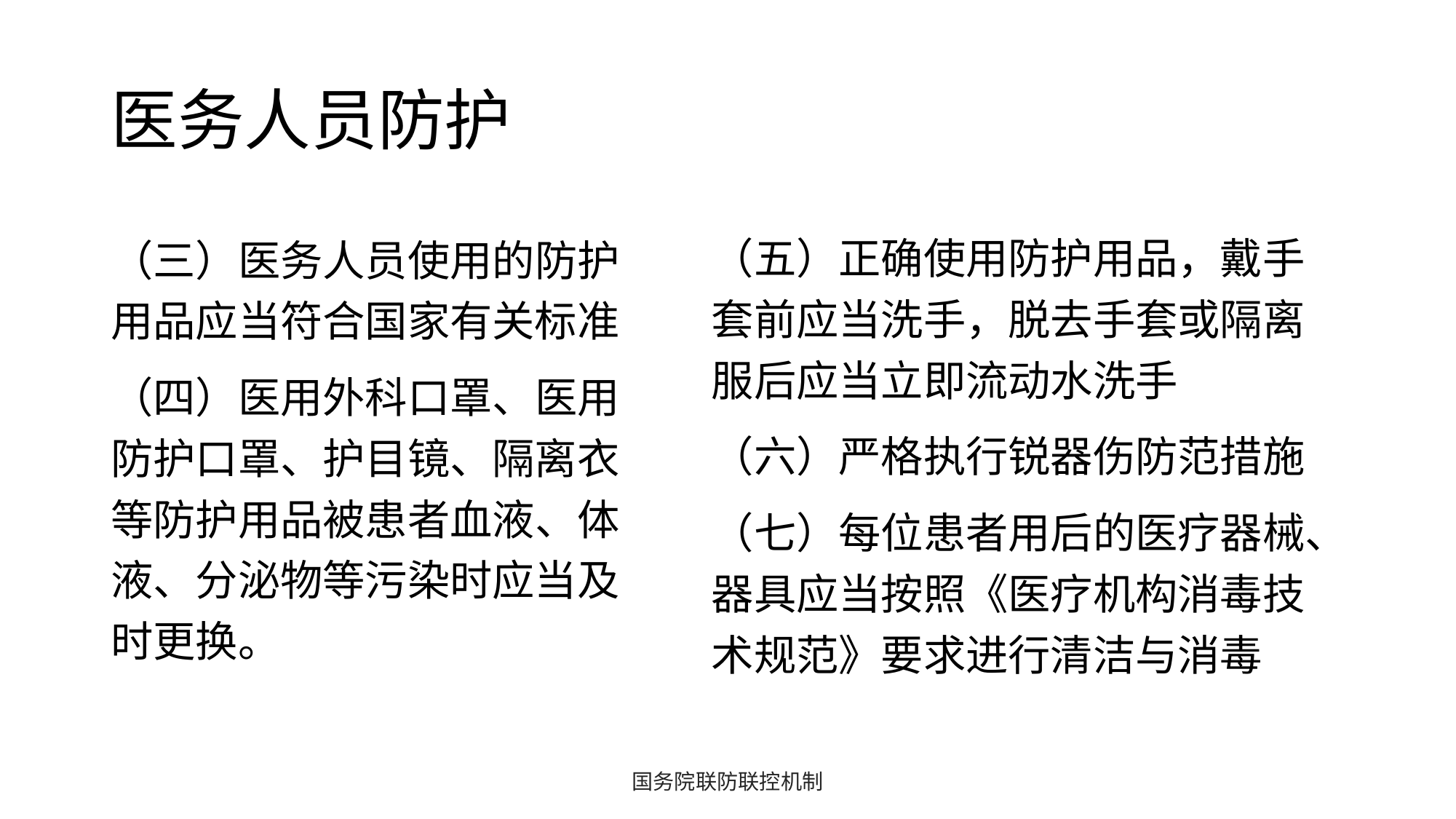

# 医务人员防护
（五）正确使用防护用品，戴手套前应当洗手，脱去手套或隔离服后应当立即流动水洗手
（六）严格执行锐器伤防范措施
（七）每位患者用后的医疗器械、器具应当按照《医疗机构消毒技术规范》要求进行清洁与消毒
（三）医务人员使用的防护用品应当符合国家有关标准
（四）医用外科口罩、医用防护口罩、护目镜、隔离衣等防护用品被患者血液、体液、分泌物等污染时应当及时更换。

国务院联防联控机制
27